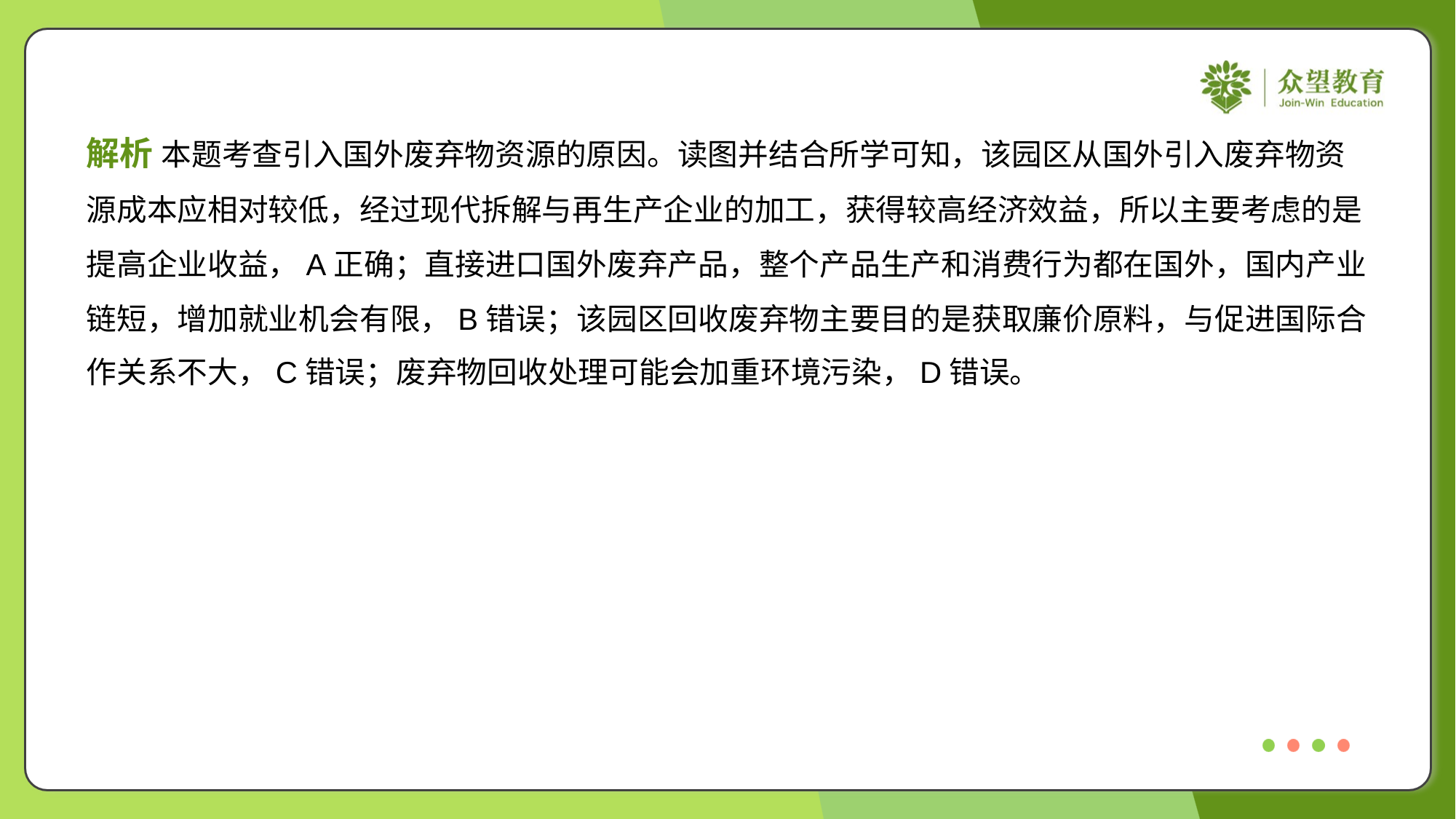

解析 本题考查引入国外废弃物资源的原因。读图并结合所学可知，该园区从国外引入废弃物资
源成本应相对较低，经过现代拆解与再生产企业的加工，获得较高经济效益，所以主要考虑的是
提高企业收益，A正确；直接进口国外废弃产品，整个产品生产和消费行为都在国外，国内产业
链短，增加就业机会有限，B错误；该园区回收废弃物主要目的是获取廉价原料，与促进国际合
作关系不大，C错误；废弃物回收处理可能会加重环境污染，D错误。